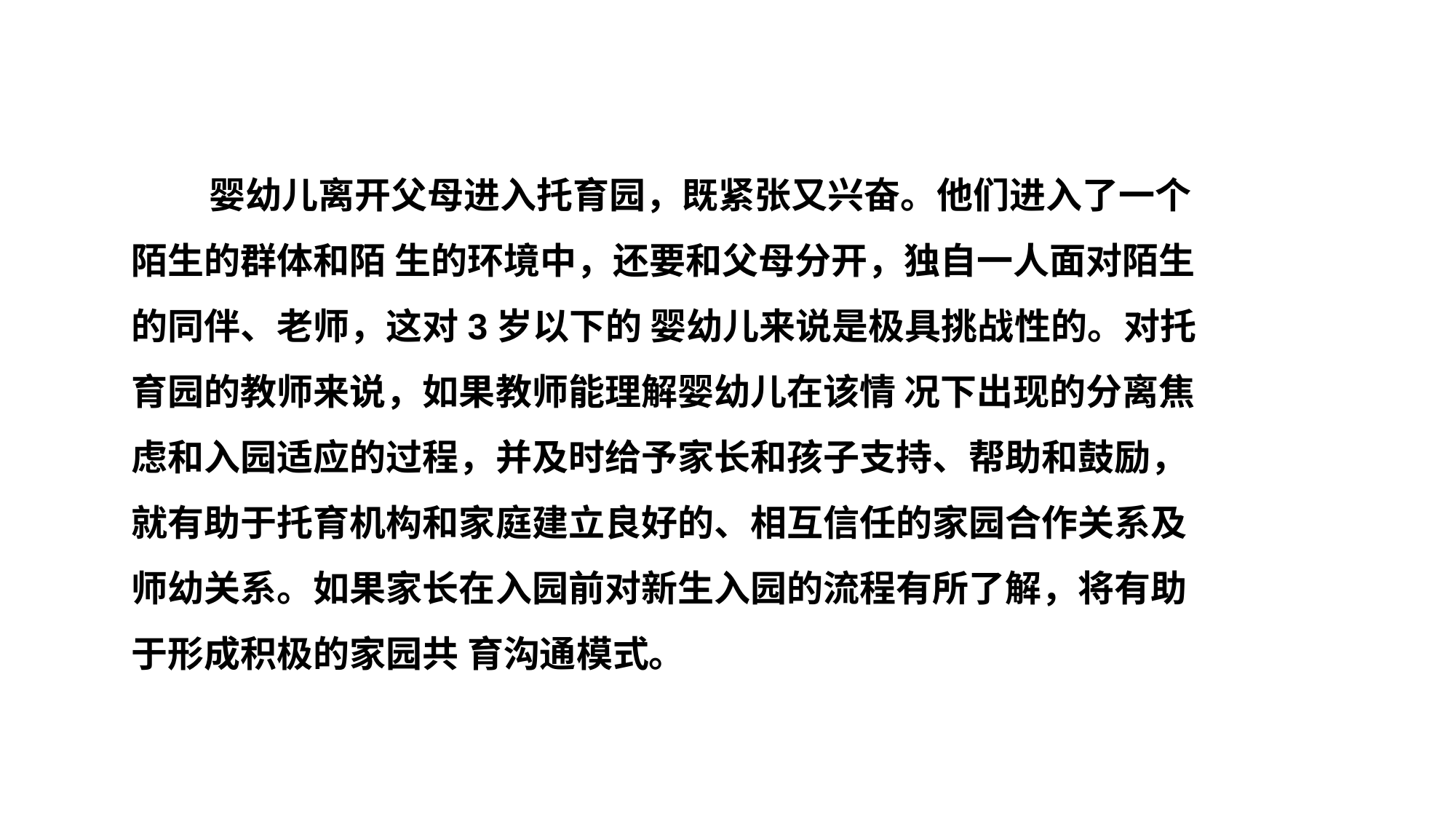

婴幼儿离开父母进入托育园，既紧张又兴奋。他们进入了一个陌生的群体和陌 生的环境中，还要和父母分开，独自一人面对陌生的同伴、老师，这对3岁以下的 婴幼儿来说是极具挑战性的。对托育园的教师来说，如果教师能理解婴幼儿在该情 况下出现的分离焦虑和入园适应的过程，并及时给予家长和孩子支持、帮助和鼓励， 就有助于托育机构和家庭建立良好的、相互信任的家园合作关系及师幼关系。如果家长在入园前对新生入园的流程有所了解，将有助于形成积极的家园共 育沟通模式。